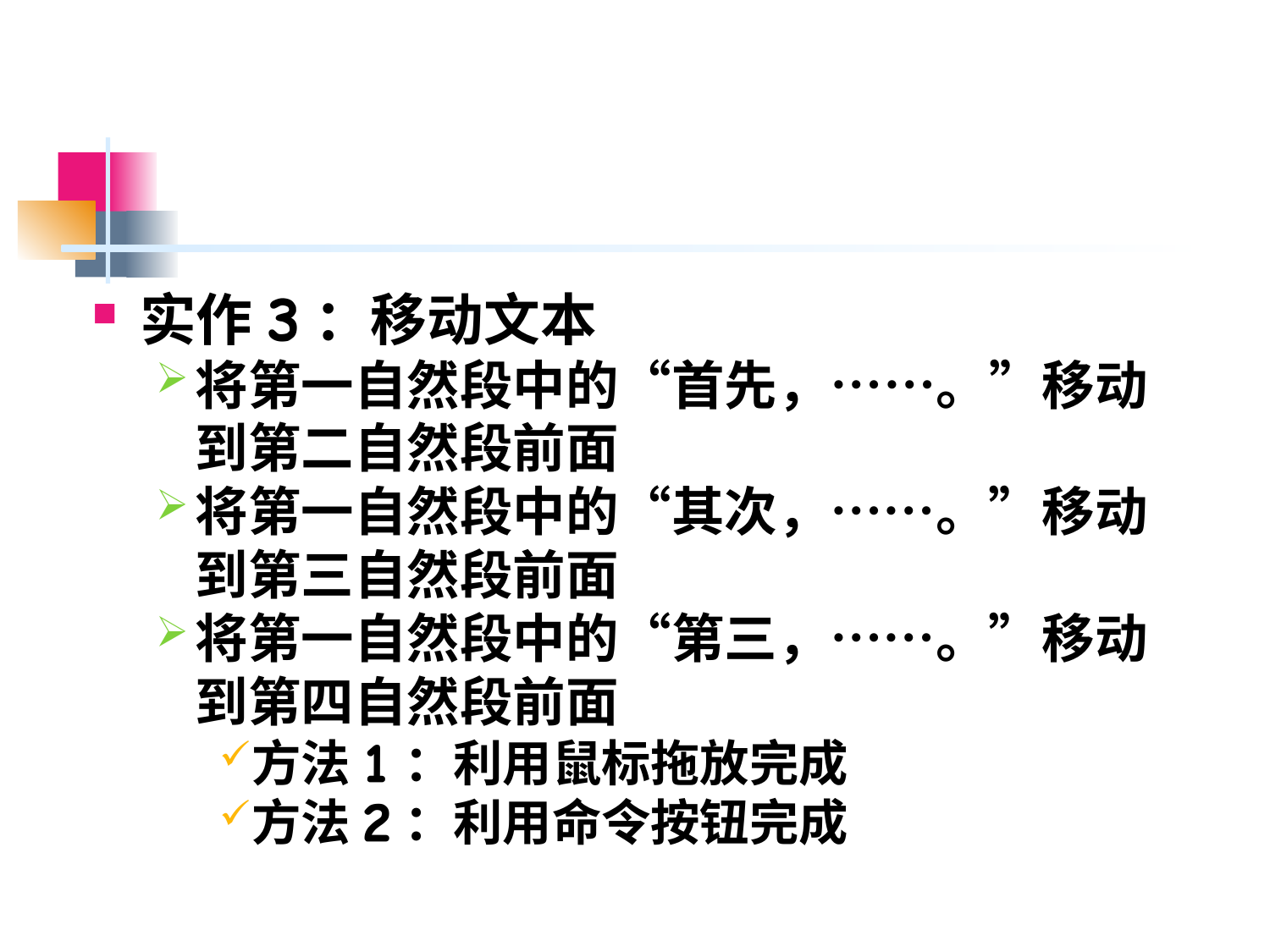

#
实作3：移动文本
将第一自然段中的“首先，……。”移动到第二自然段前面
将第一自然段中的“其次，……。”移动到第三自然段前面
将第一自然段中的“第三，……。”移动到第四自然段前面
方法1：利用鼠标拖放完成
方法2：利用命令按钮完成